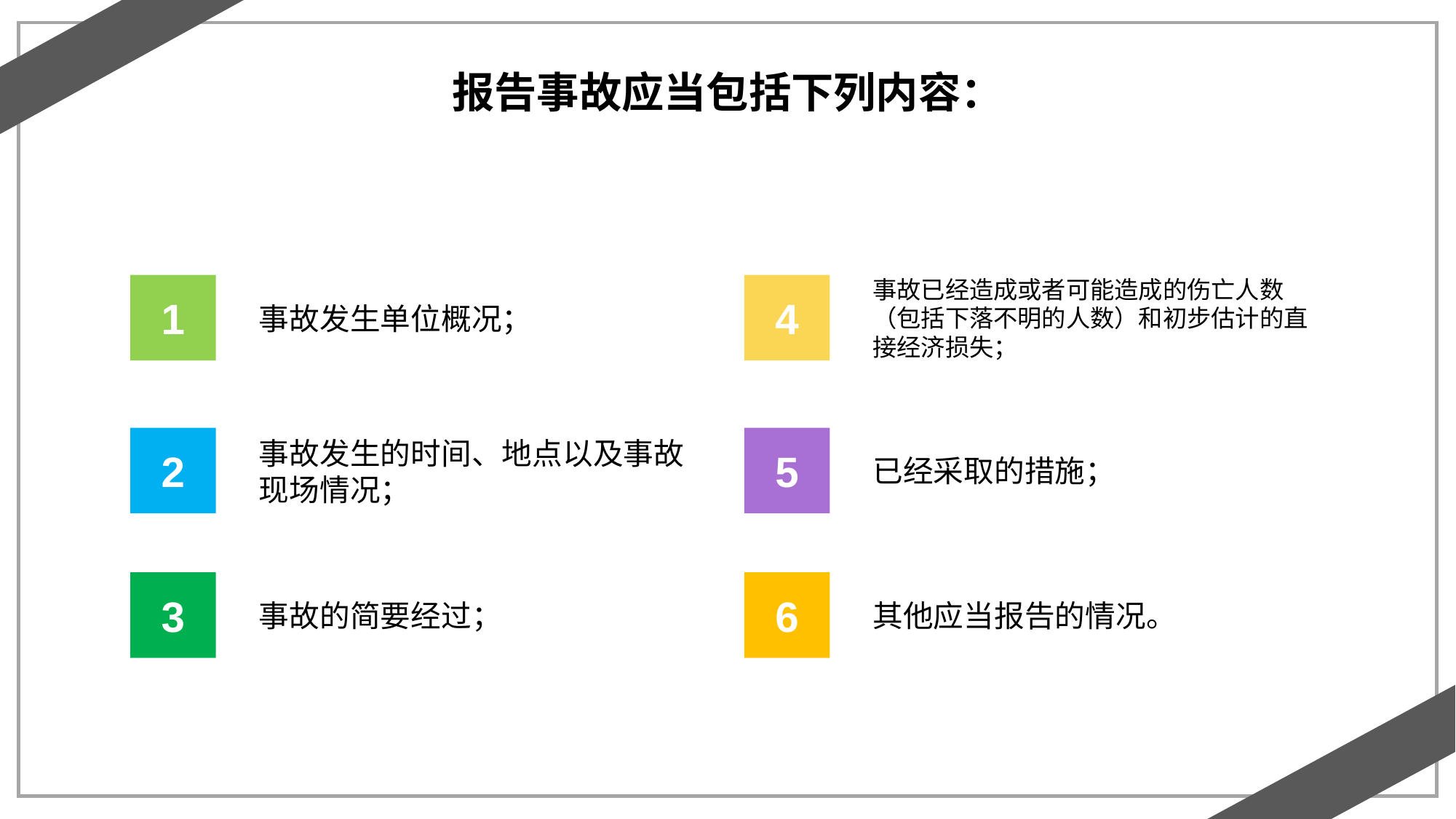

报告事故应当包括下列内容：
事故已经造成或者可能造成的伤亡人数（包括下落不明的人数）和初步估计的直接经济损失；
1
4
事故发生单位概况；
2
5
事故发生的时间、地点以及事故现场情况；
已经采取的措施；
3
6
事故的简要经过；
其他应当报告的情况。